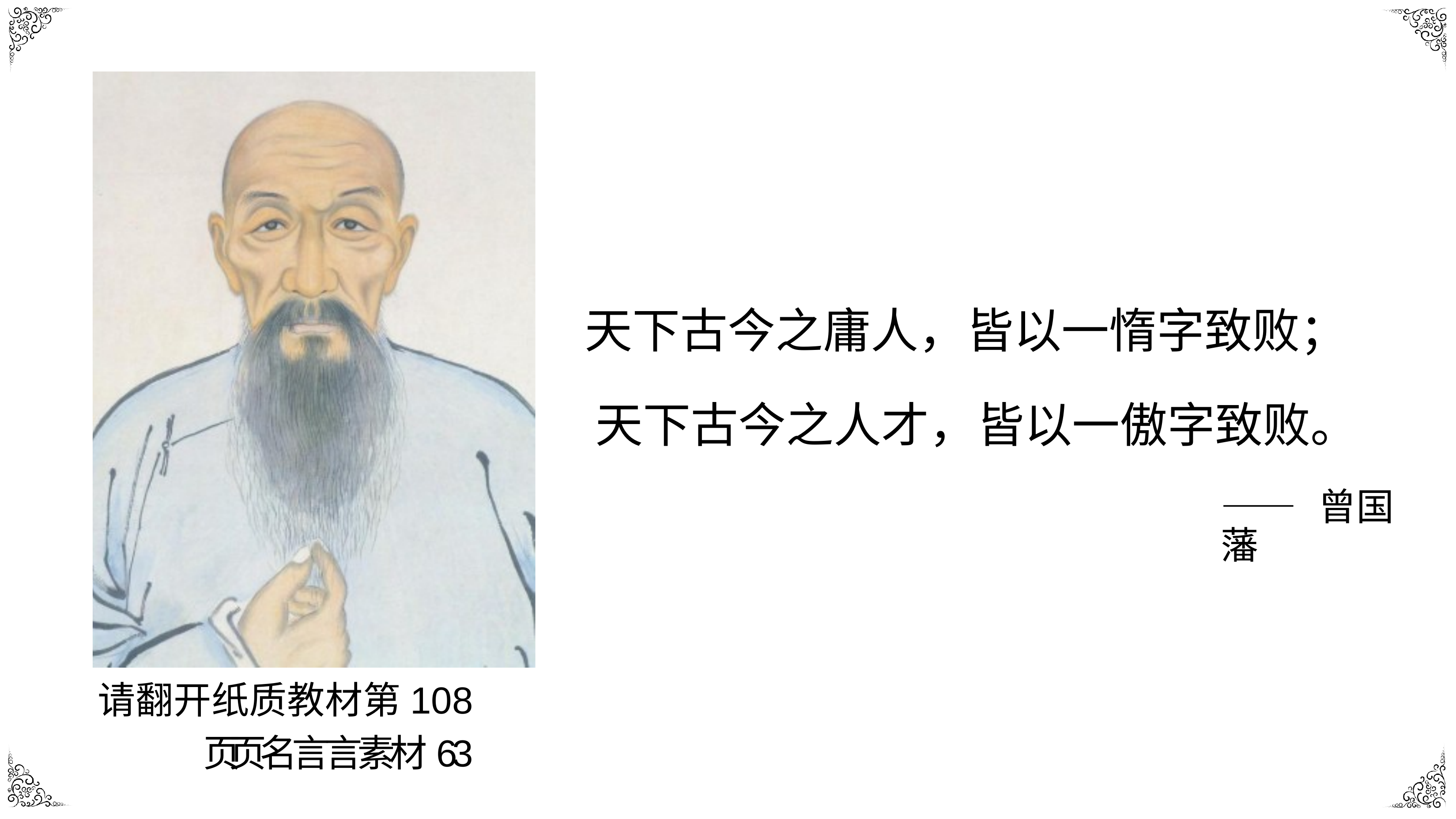

# 天下古今之庸人，皆以一惰字致败；  天下古今之人才，皆以一傲字致败。
——曾国藩
请翻开纸质教材第108⻚页  名⾔言素材63